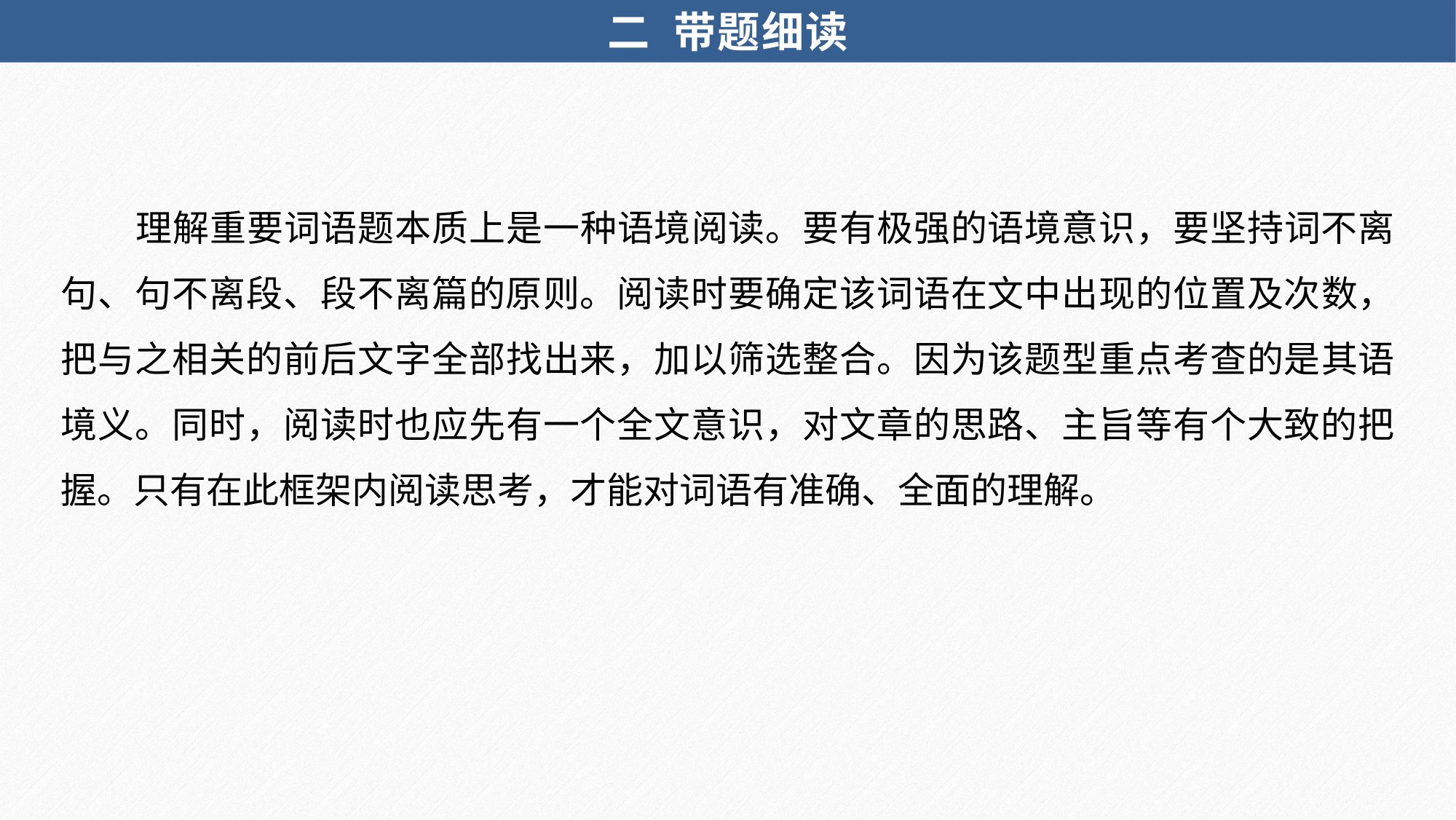

二  带题细读
理解重要词语题本质上是一种语境阅读。要有极强的语境意识，要坚持词不离句、句不离段、段不离篇的原则。阅读时要确定该词语在文中出现的位置及次数，把与之相关的前后文字全部找出来，加以筛选整合。因为该题型重点考查的是其语境义。同时，阅读时也应先有一个全文意识，对文章的思路、主旨等有个大致的把握。只有在此框架内阅读思考，才能对词语有准确、全面的理解。